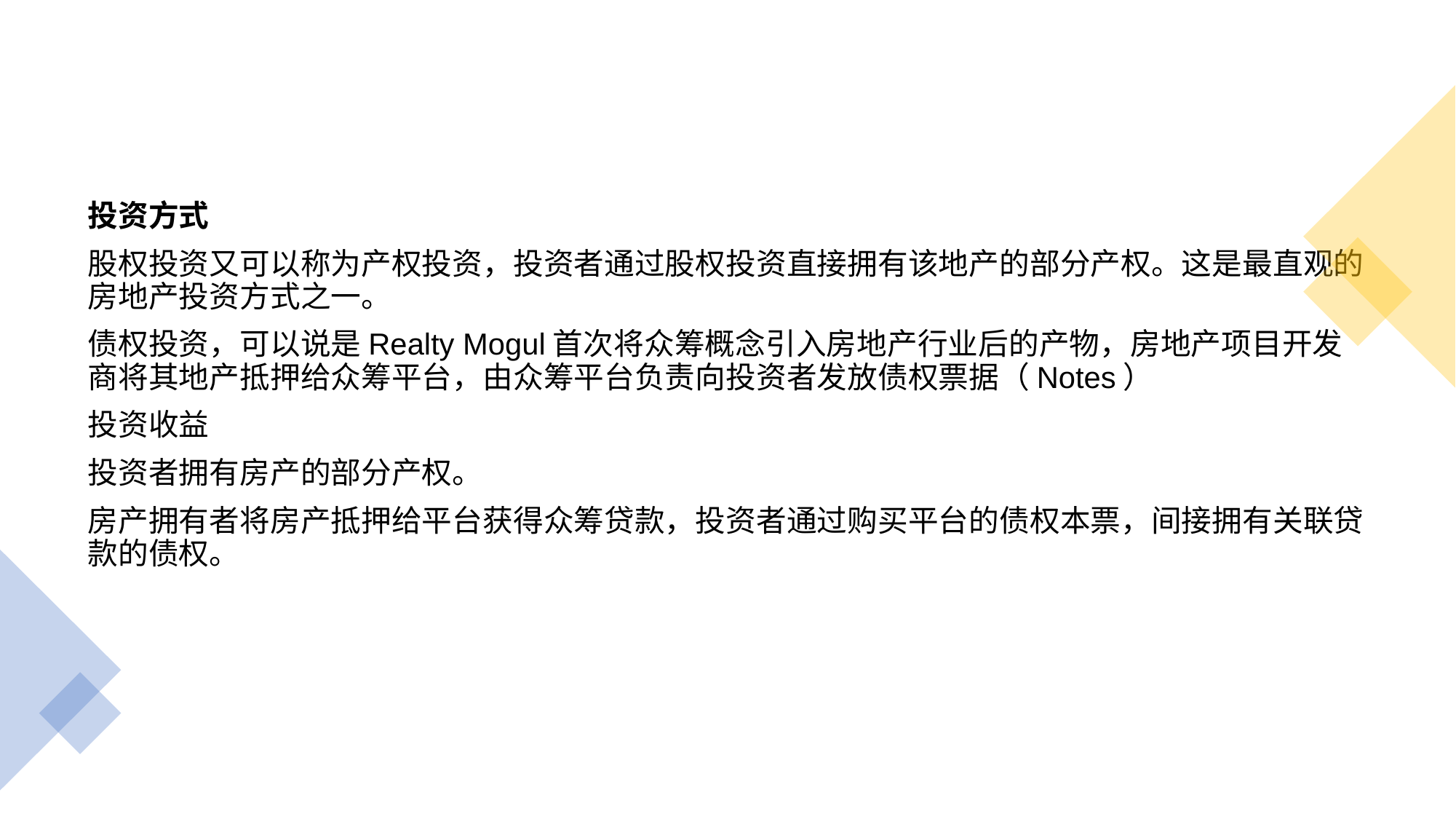

#

投资方式
股权投资又可以称为产权投资，投资者通过股权投资直接拥有该地产的部分产权。这是最直观的房地产投资方式之一。
债权投资，可以说是Realty Mogul首次将众筹概念引入房地产行业后的产物，房地产项目开发商将其地产抵押给众筹平台，由众筹平台负责向投资者发放债权票据（Notes）
投资收益
投资者拥有房产的部分产权。
房产拥有者将房产抵押给平台获得众筹贷款，投资者通过购买平台的债权本票，间接拥有关联贷款的债权。